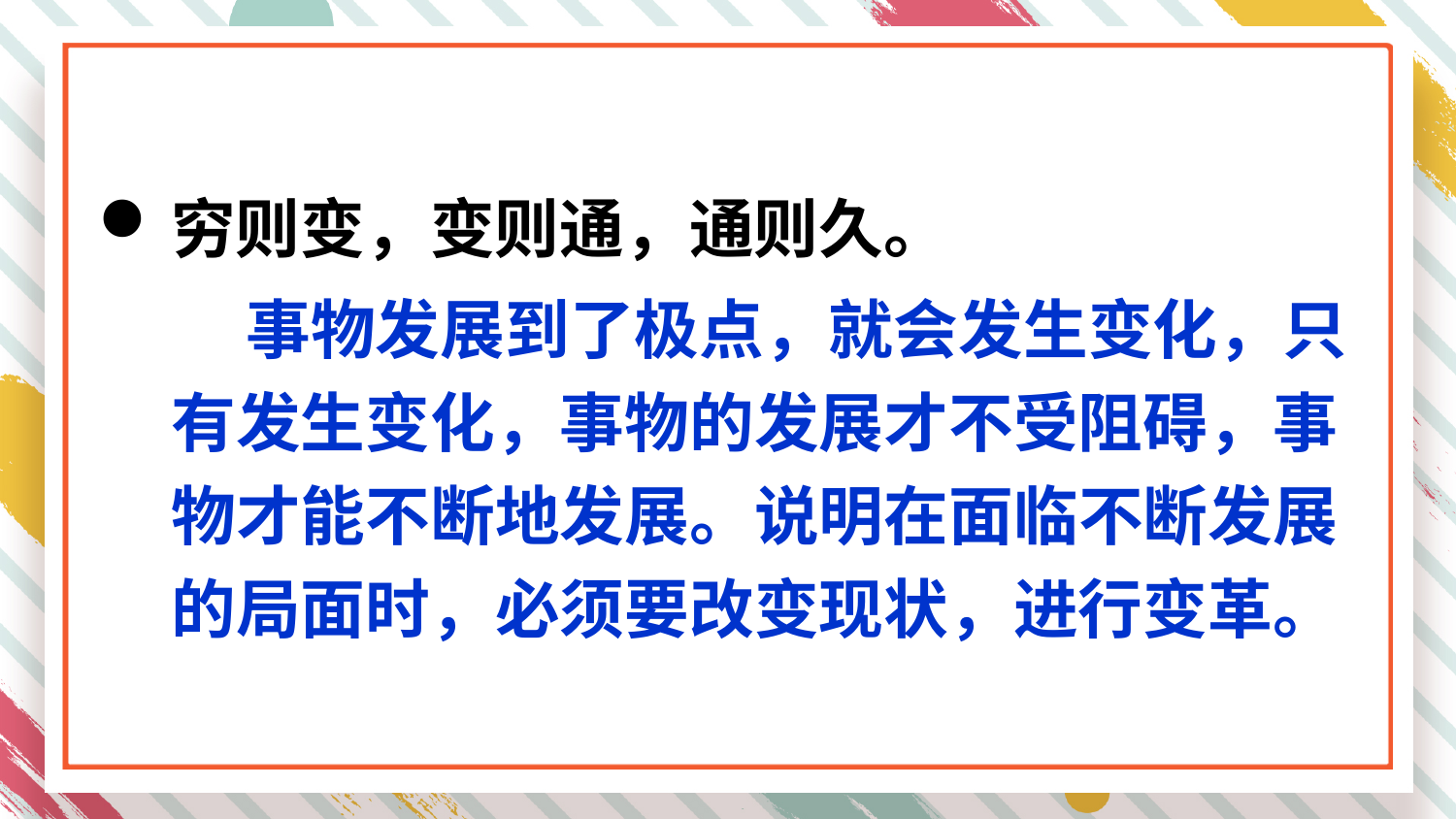

穷则变，变则通，通则久。
    事物发展到了极点，就会发生变化，只有发生变化，事物的发展才不受阻碍，事物才能不断地发展。说明在面临不断发展的局面时，必须要改变现状，进行变革。